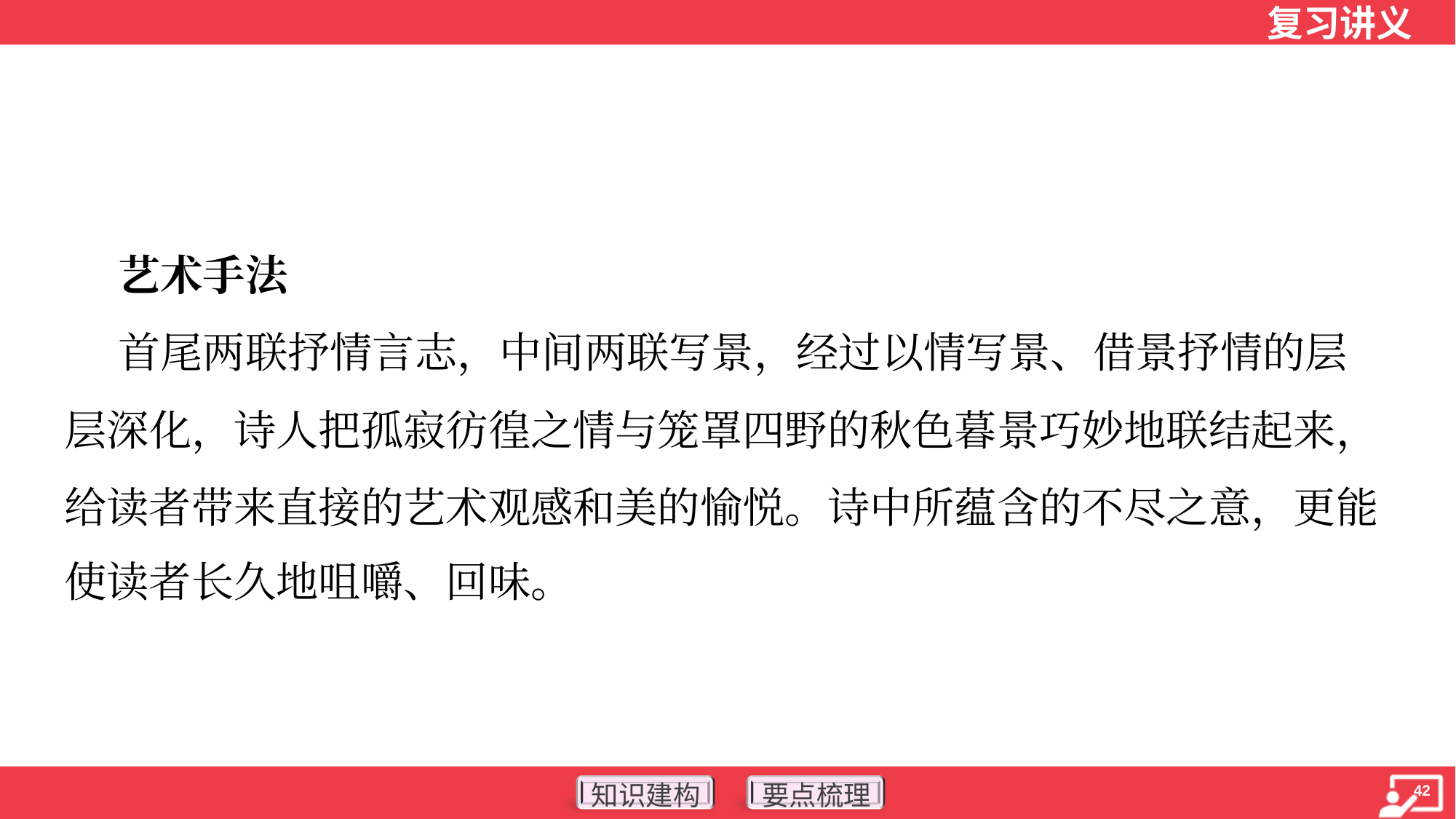

艺术手法
    首尾两联抒情言志，中间两联写景，经过以情写景、借景抒情的层
层深化，诗人把孤寂彷徨之情与笼罩四野的秋色暮景巧妙地联结起来，
给读者带来直接的艺术观感和美的愉悦。诗中所蕴含的不尽之意，更能
使读者长久地咀嚼、回味。